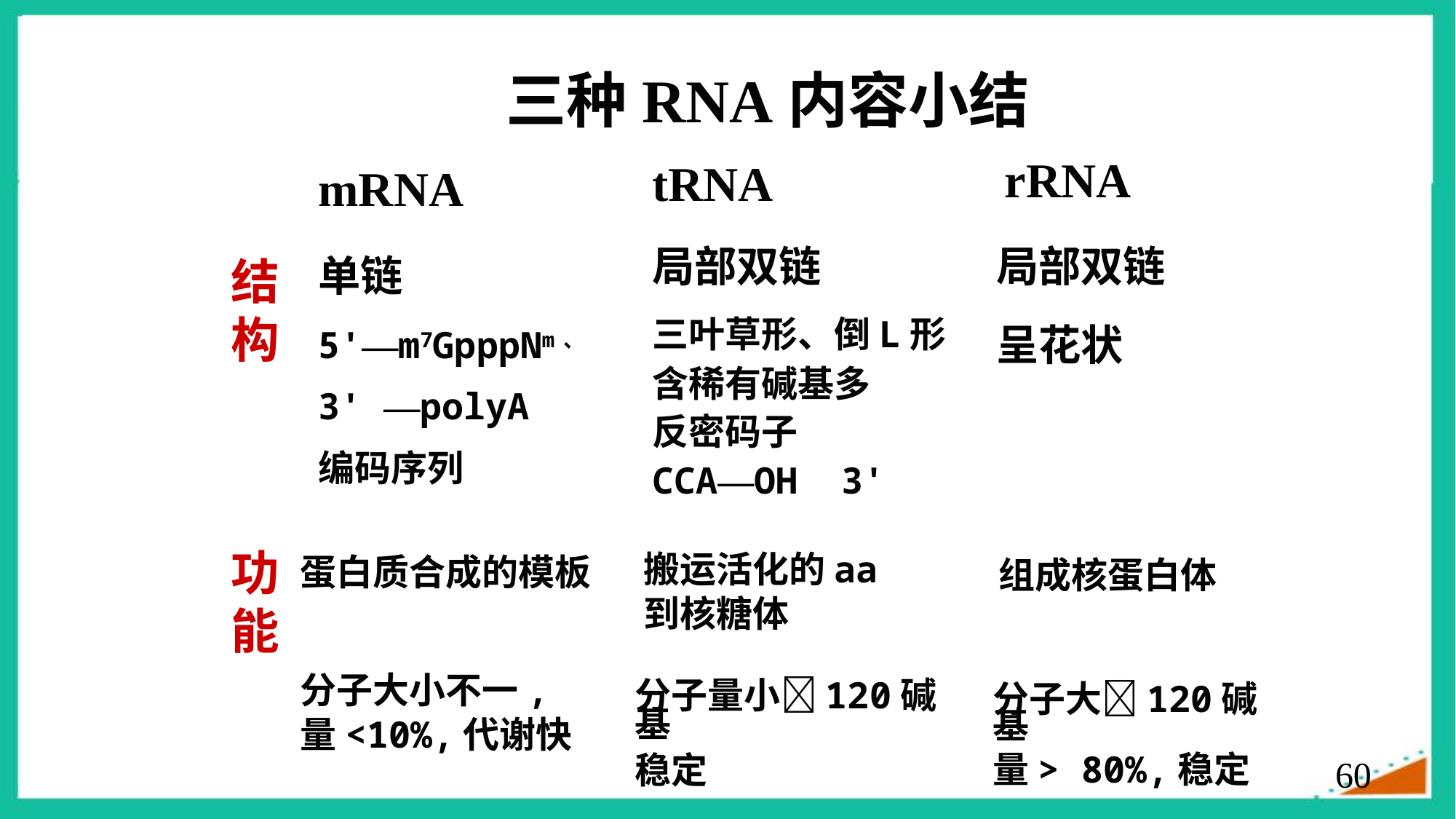

三种RNA内容小结
rRNA
tRNA
mRNA
局部双链
局部双链
单链
结构
呈花状
5'—m7GpppNm、
3' —polyA
编码序列
三叶草形、倒L形
含稀有碱基多
反密码子
CCA—OH  3'

功能
蛋白质合成的模板
组成核蛋白体
搬运活化的aa
到核糖体
分子大小不一,
量<10%,代谢快
分子量小<120碱基
稳定
分子大≥120碱基
量> 80%,稳定
60